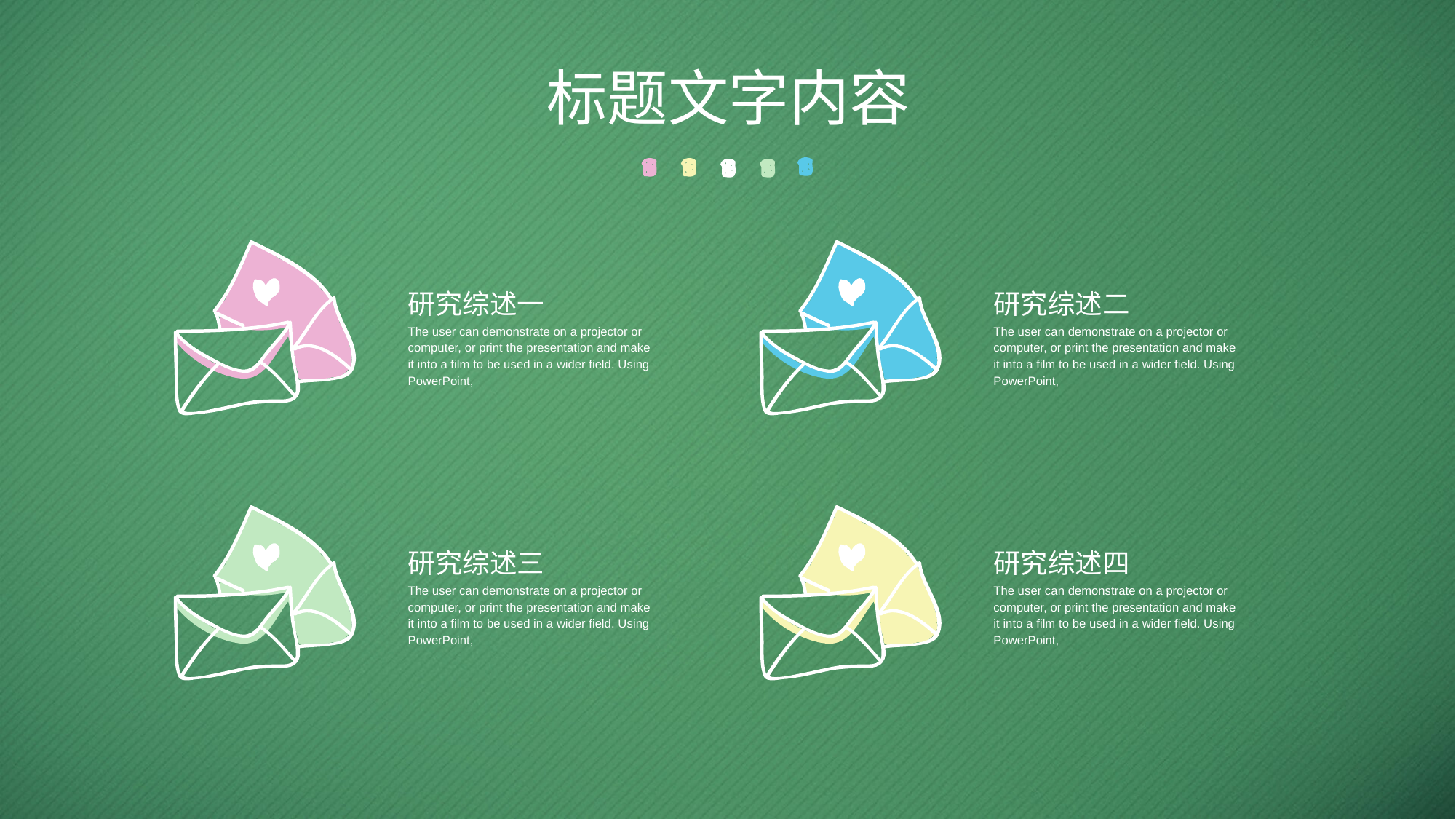

标题文字内容

研究综述一
The user can demonstrate on a projector or computer, or print the presentation and make it into a film to be used in a wider field. Using PowerPoint,
研究综述二
The user can demonstrate on a projector or computer, or print the presentation and make it into a film to be used in a wider field. Using PowerPoint,

研究综述三
The user can demonstrate on a projector or computer, or print the presentation and make it into a film to be used in a wider field. Using PowerPoint,
研究综述四
The user can demonstrate on a projector or computer, or print the presentation and make it into a film to be used in a wider field. Using PowerPoint,